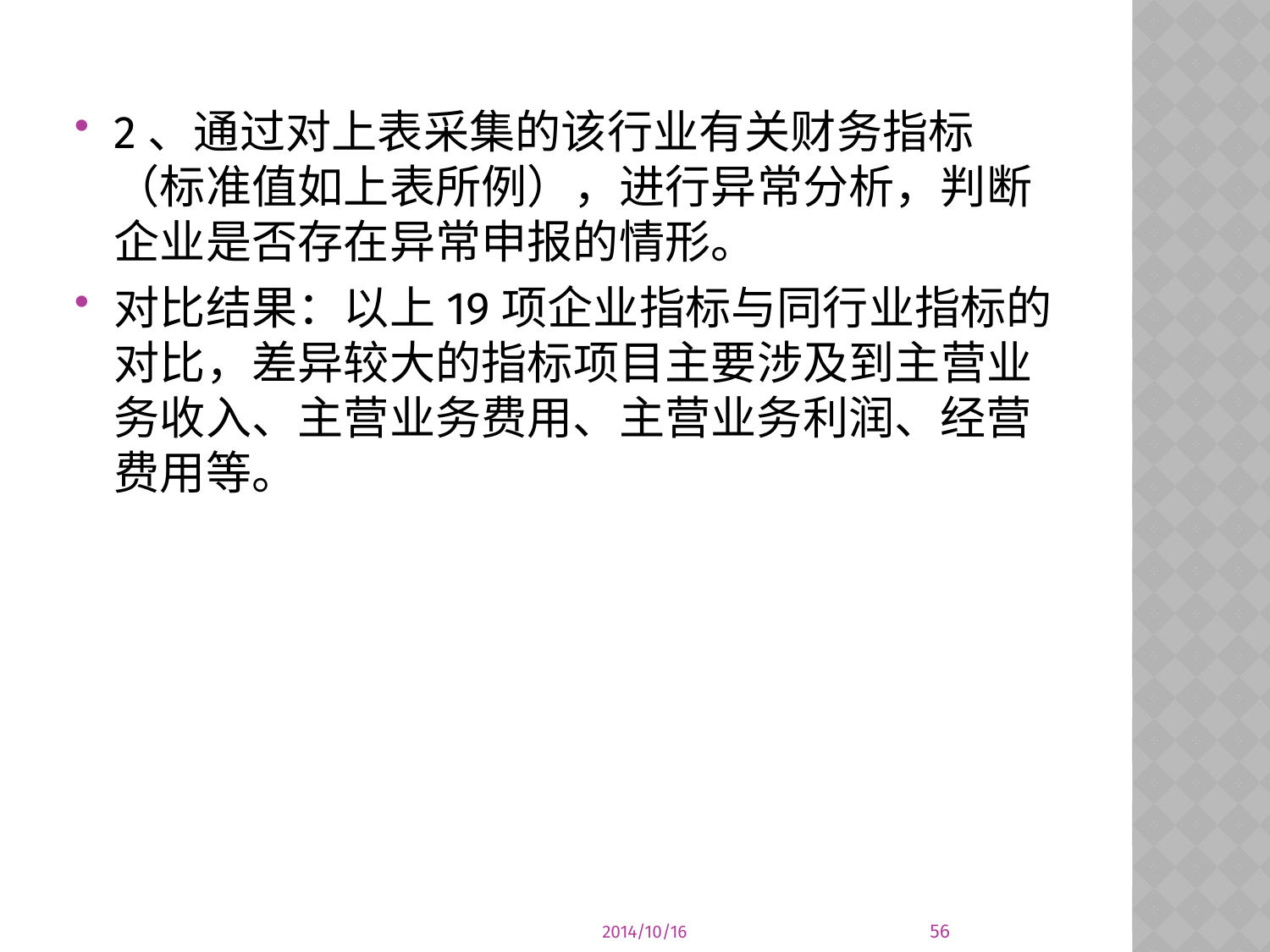

2、通过对上表采集的该行业有关财务指标（标准值如上表所例），进行异常分析，判断企业是否存在异常申报的情形。
对比结果：以上19项企业指标与同行业指标的对比，差异较大的指标项目主要涉及到主营业务收入、主营业务费用、主营业务利润、经营费用等。
56
2014/10/16